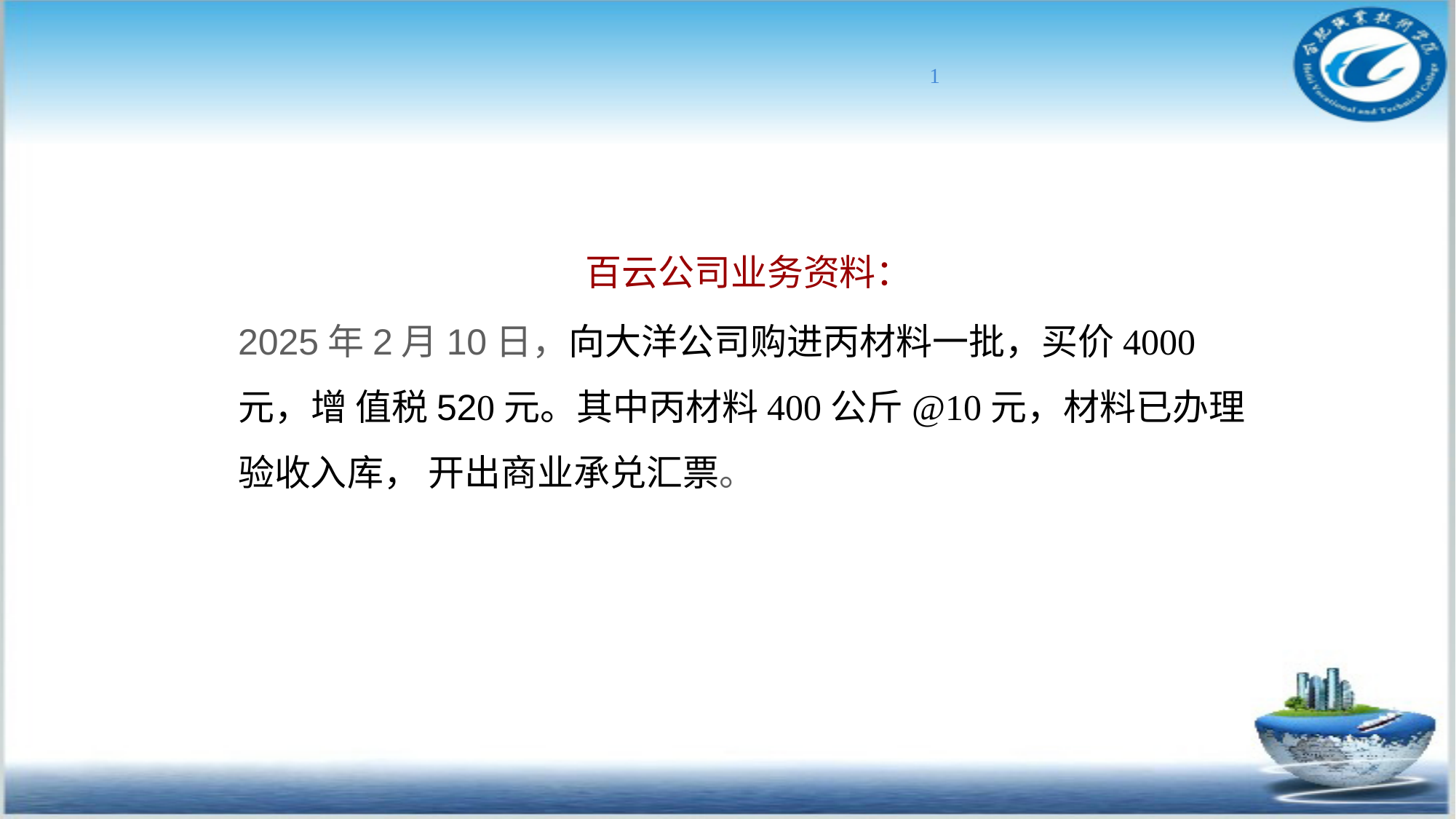

1
# 百云公司业务资料：
2025年2月10日，向大洋公司购进丙材料一批，买价4000元，增 值税520元。其中丙材料400公斤@10元，材料已办理验收入库， 开出商业承兑汇票。